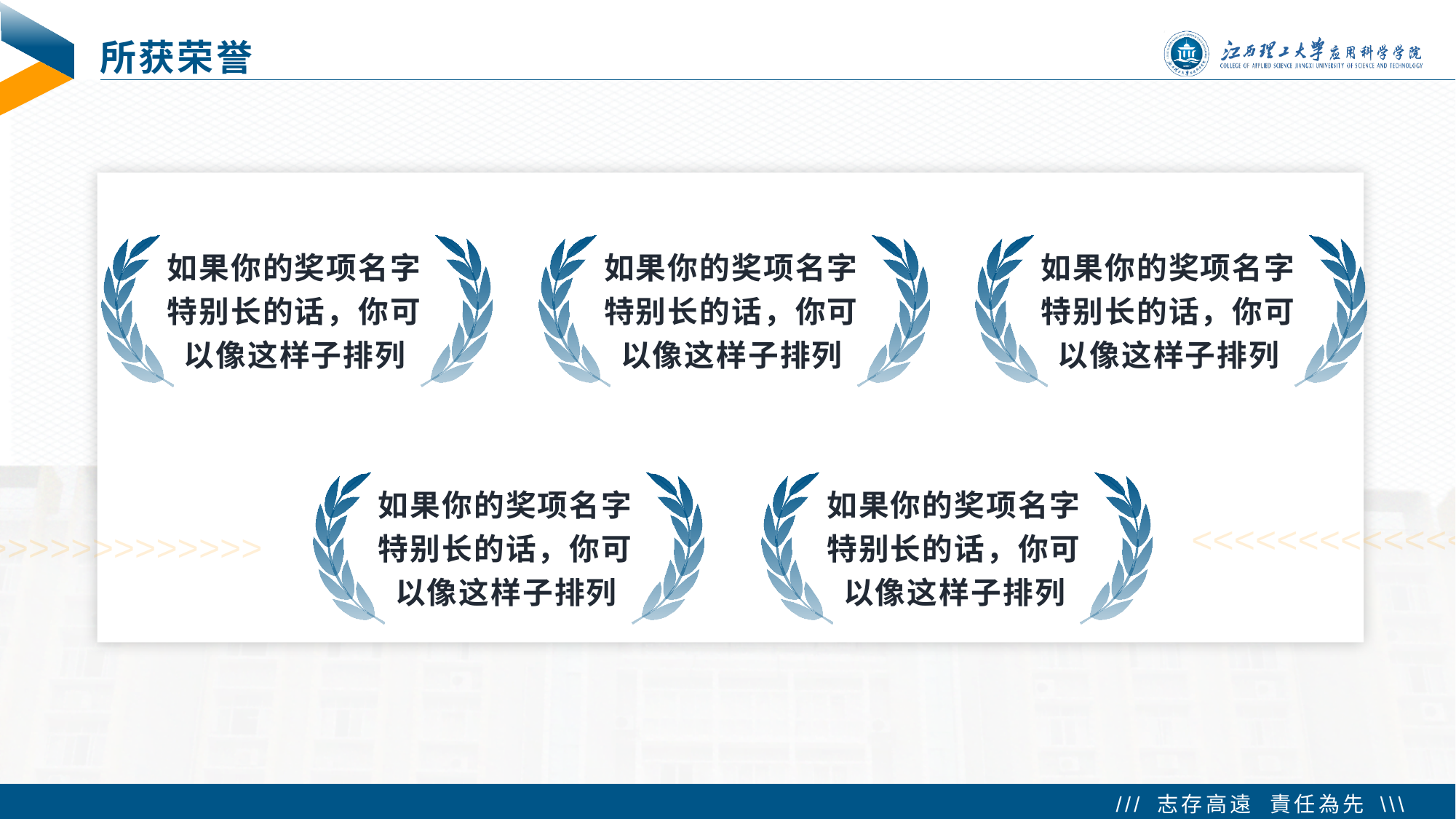

# 所获荣誉

如果你的奖项名字特别长的话，你可以像这样子排列

如果你的奖项名字特别长的话，你可以像这样子排列

如果你的奖项名字特别长的话，你可以像这样子排列

如果你的奖项名字特别长的话，你可以像这样子排列

如果你的奖项名字特别长的话，你可以像这样子排列
>>>>>>>>>>>>>
>>>>>>>>>>>>>